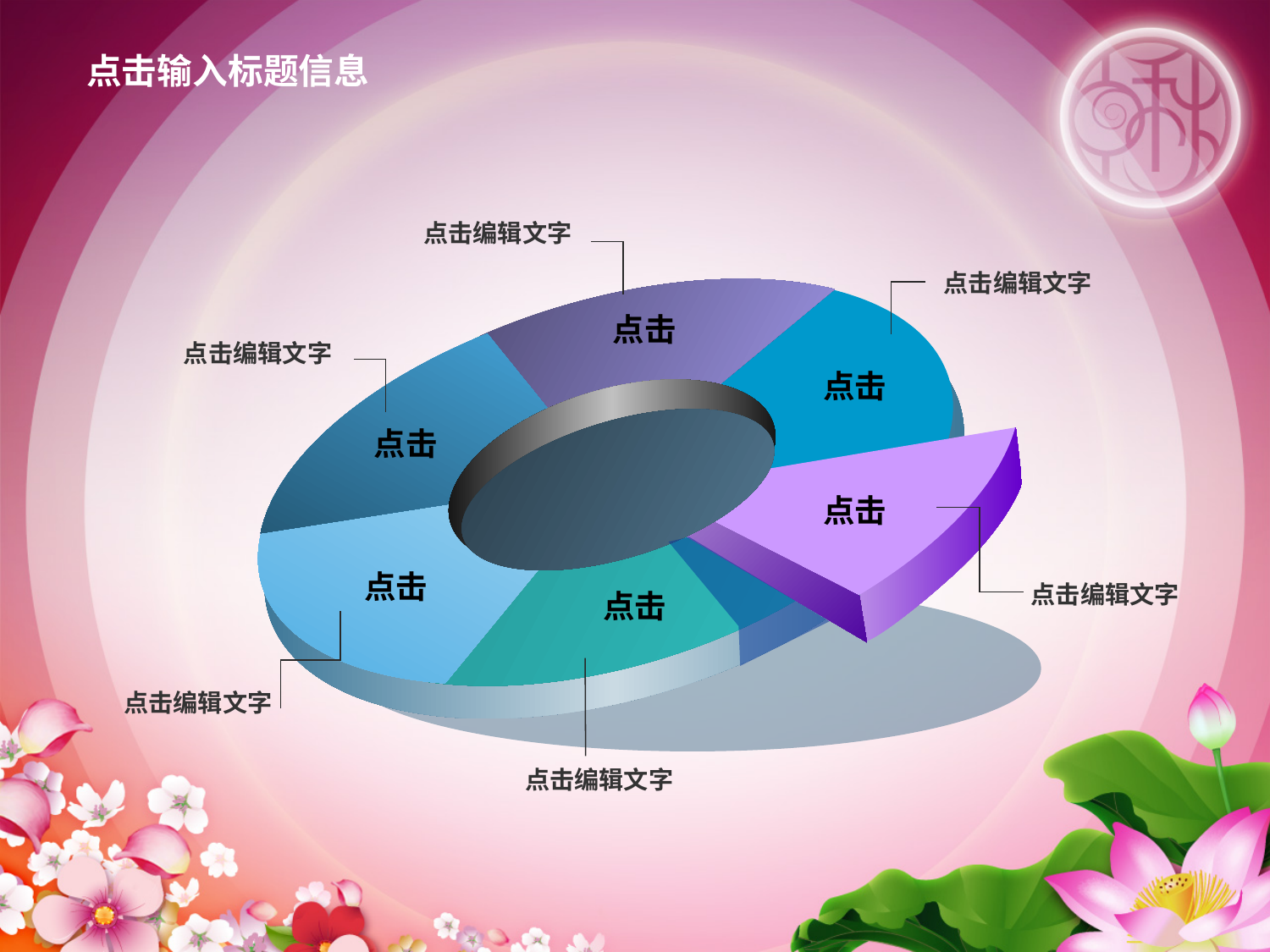

点击输入标题信息
点击编辑文字
点击编辑文字

点击

点击编辑文字

点击

点击

点击

点击
点击编辑文字
点击

点击编辑文字
点击编辑文字